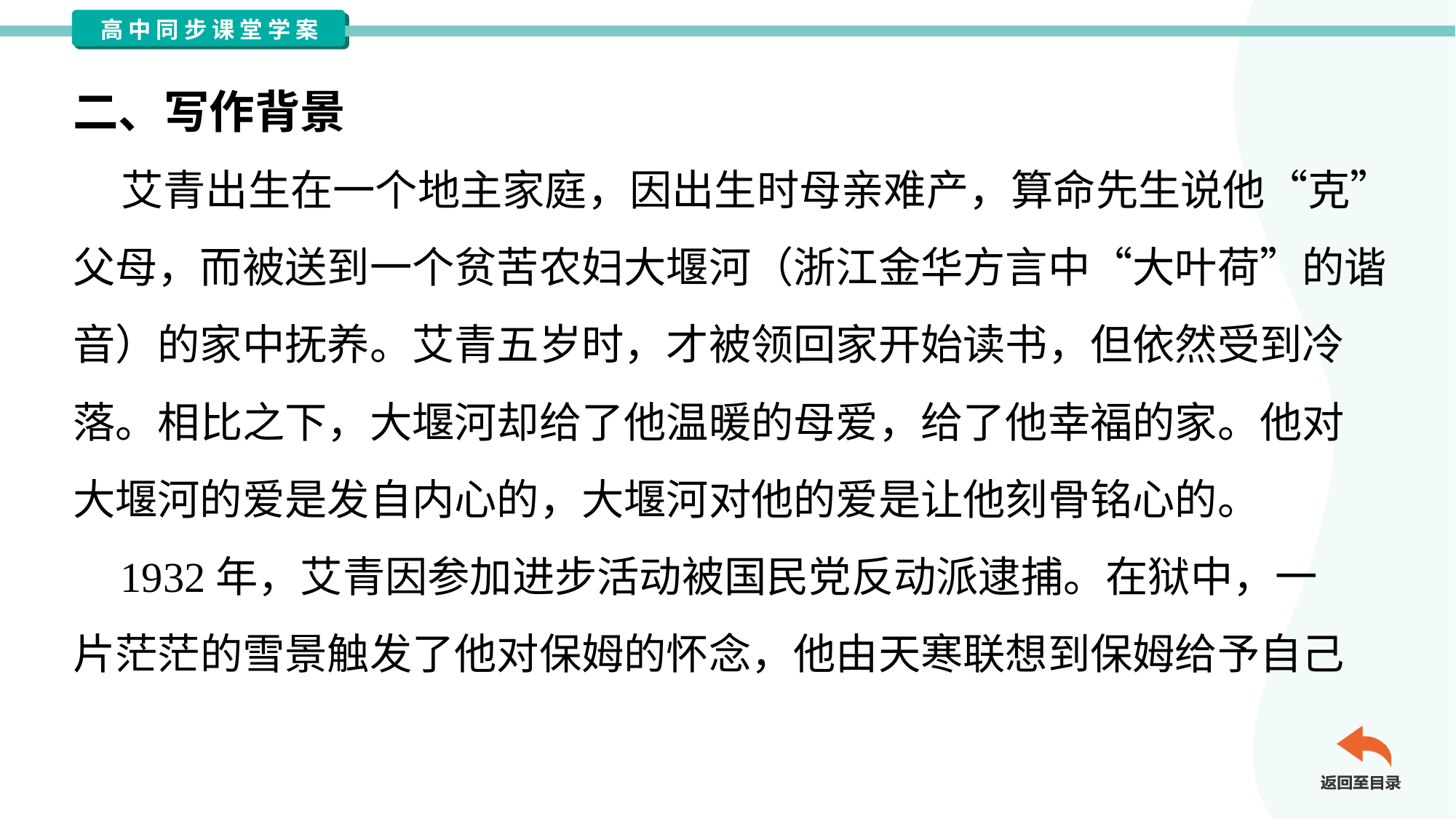

二、写作背景
    艾青出生在一个地主家庭，因出生时母亲难产，算命先生说他“克”
父母，而被送到一个贫苦农妇大堰河（浙江金华方言中“大叶荷”的谐
音）的家中抚养。艾青五岁时，才被领回家开始读书，但依然受到冷
落。相比之下，大堰河却给了他温暖的母爱，给了他幸福的家。他对
大堰河的爱是发自内心的，大堰河对他的爱是让他刻骨铭心的。
    1932年，艾青因参加进步活动被国民党反动派逮捕。在狱中，一
片茫茫的雪景触发了他对保姆的怀念，他由天寒联想到保姆给予自己